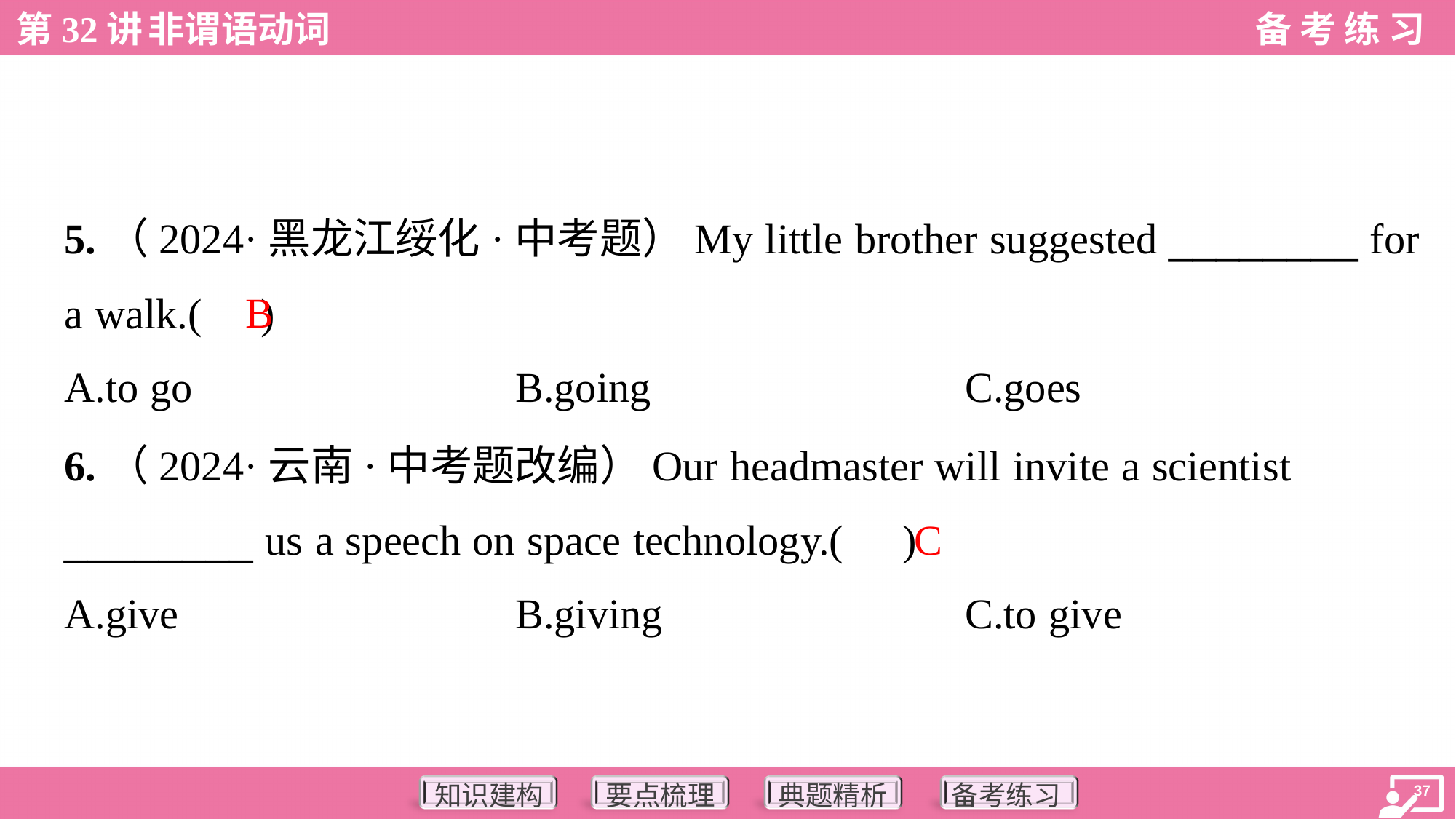

5.（2024·黑龙江绥化·中考题）My little brother suggested ________ for
a walk.(     )
B
A.to go	B.going	C.goes
6.（2024·云南·中考题改编）Our headmaster will invite a scientist
________ us a speech on space technology.(     )
C
A.give	B.giving	C.to give